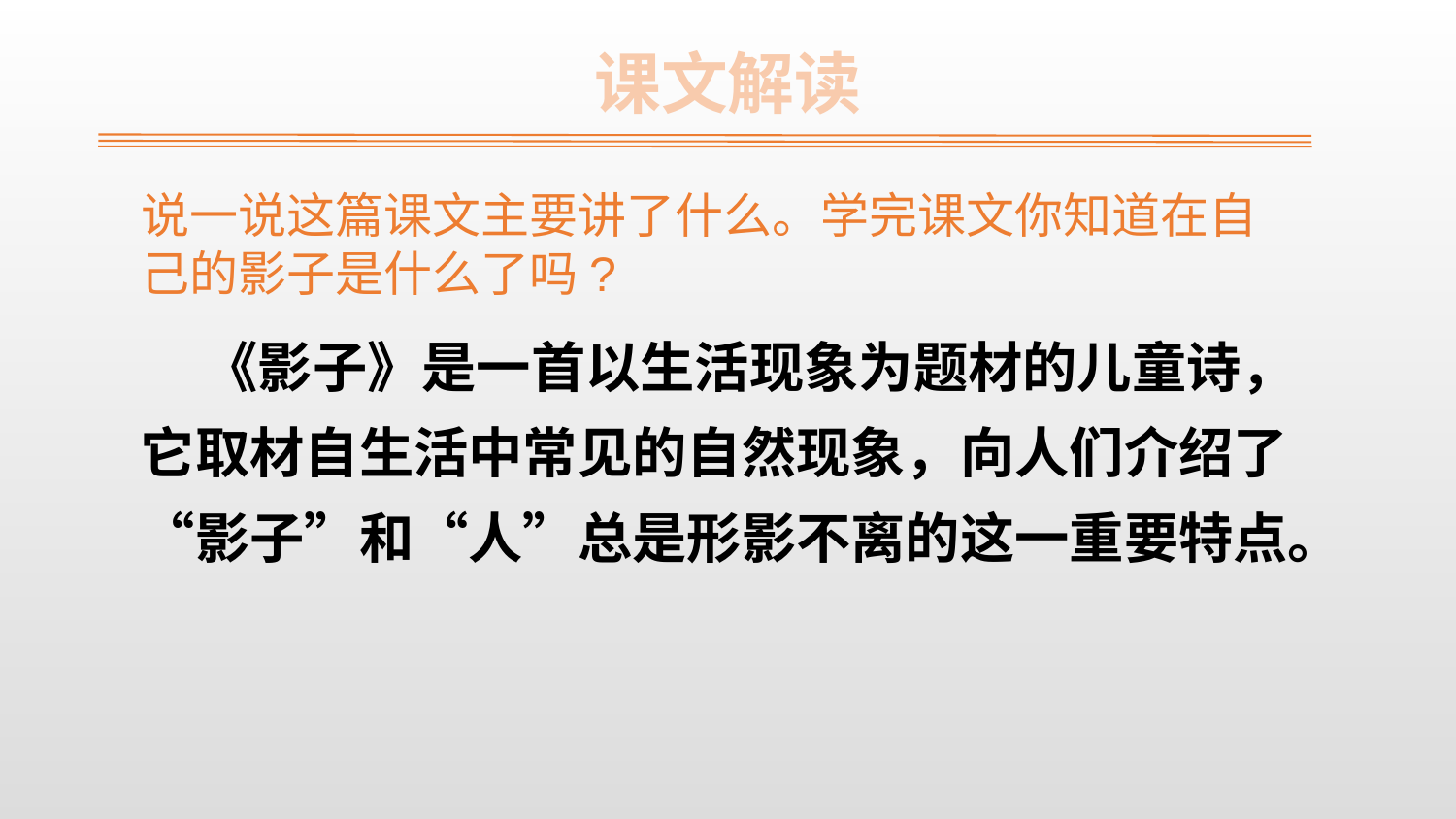

课文解读
说一说这篇课文主要讲了什么。学完课文你知道在自己的影子是什么了吗?
    《影子》是一首以生活现象为题材的儿童诗，它取材自生活中常见的自然现象，向人们介绍了“影子”和“人”总是形影不离的这一重要特点。